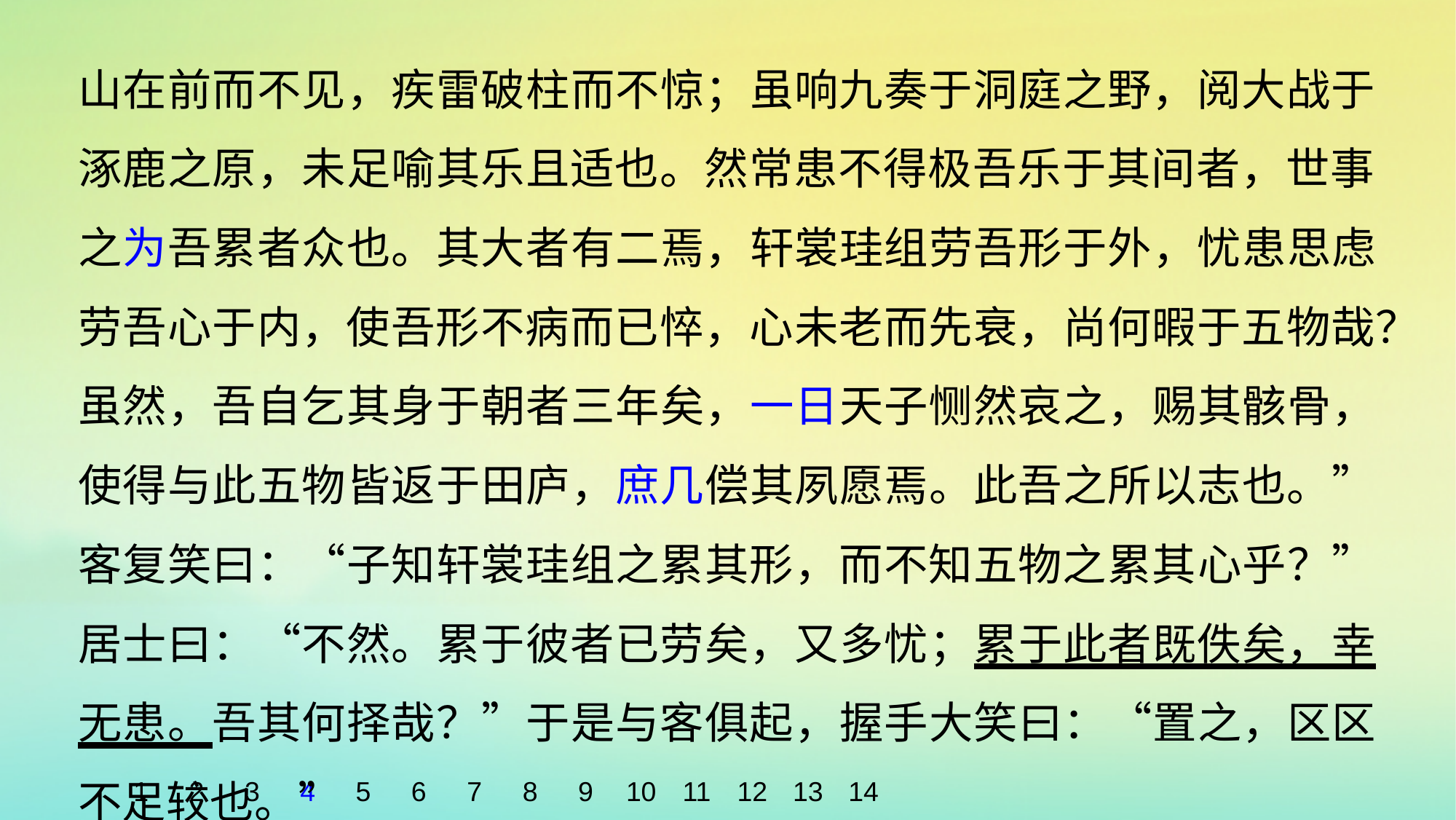

山在前而不见，疾雷破柱而不惊；虽响九奏于洞庭之野，阅大战于涿鹿之原，未足喻其乐且适也。然常患不得极吾乐于其间者，世事之为吾累者众也。其大者有二焉，轩裳珪组劳吾形于外，忧患思虑劳吾心于内，使吾形不病而已悴，心未老而先衰，尚何暇于五物哉？虽然，吾自乞其身于朝者三年矣，一日天子恻然哀之，赐其骸骨，使得与此五物皆返于田庐，庶几偿其夙愿焉。此吾之所以志也。”客复笑曰：“子知轩裳珪组之累其形，而不知五物之累其心乎？”居士曰：“不然。累于彼者已劳矣，又多忧；累于此者既佚矣，幸无患。吾其何择哉？”于是与客俱起，握手大笑曰：“置之，区区不足较也。”
1
2
3
4
5
6
7
8
9
10
11
12
13
14